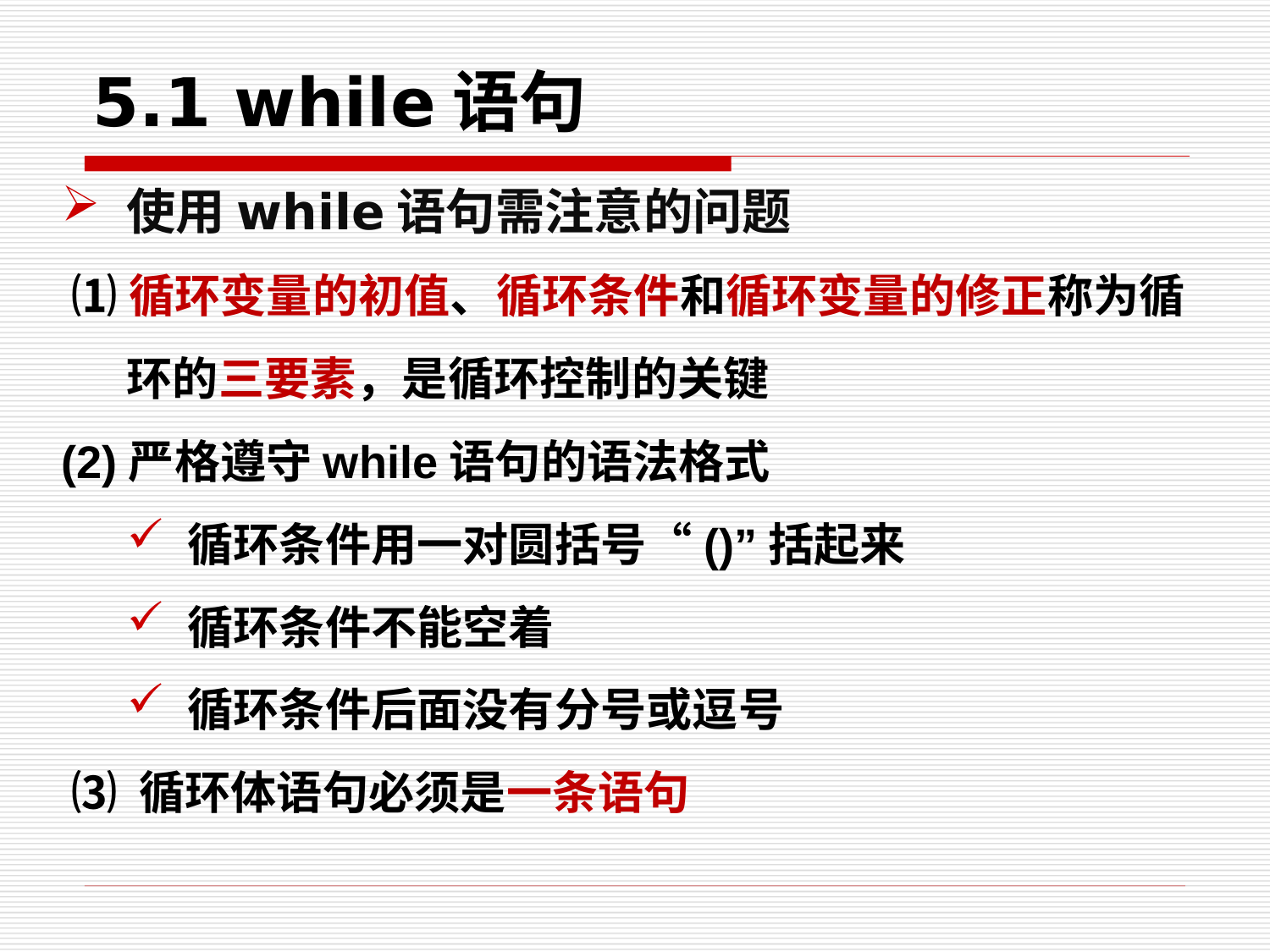

# 5.1 while语句
使用while语句需注意的问题
 ⑴循环变量的初值、循环条件和循环变量的修正称为循环的三要素，是循环控制的关键
(2)严格遵守while语句的语法格式
循环条件用一对圆括号“()”括起来
循环条件不能空着
循环条件后面没有分号或逗号
 ⑶ 循环体语句必须是一条语句